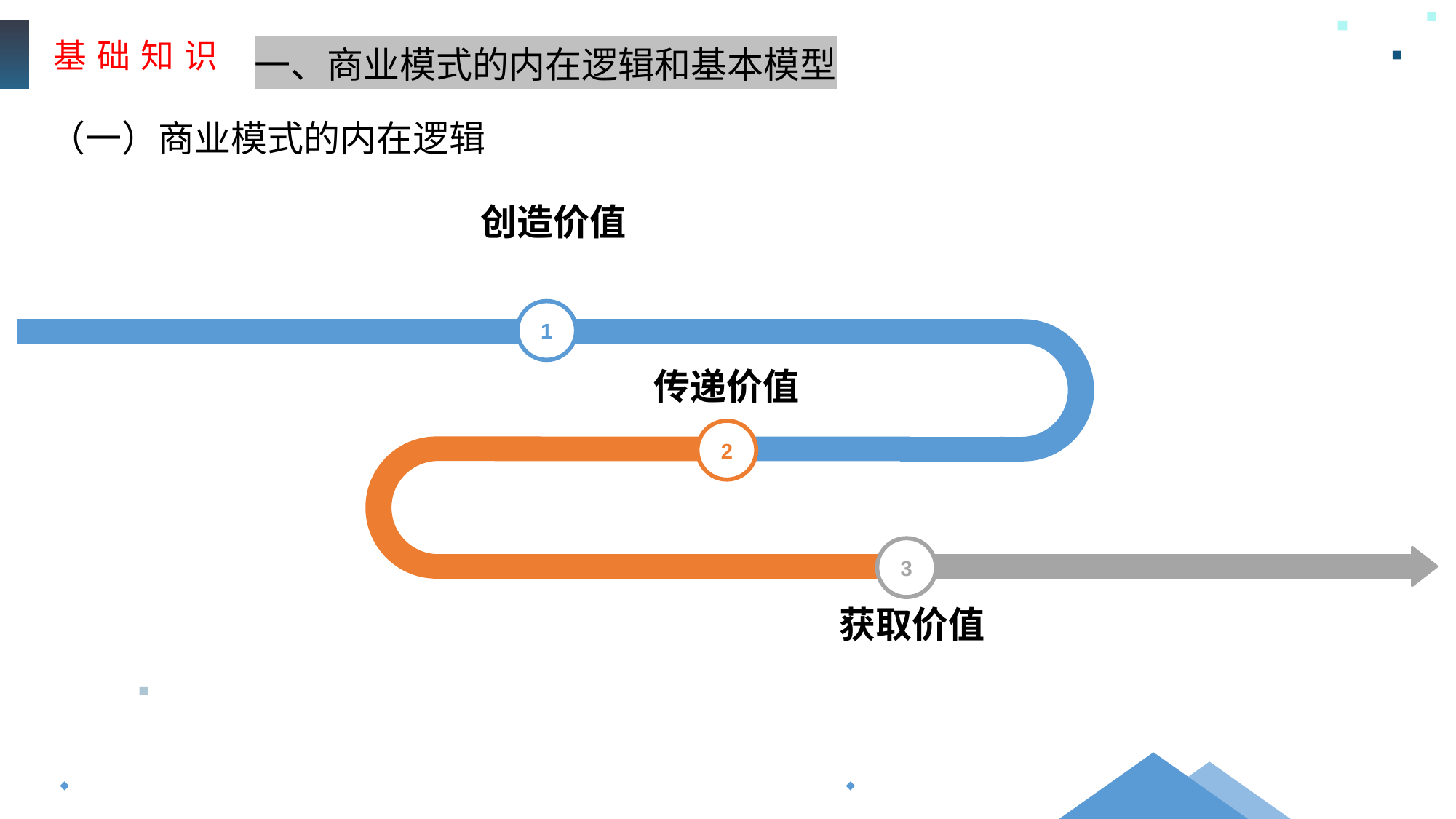

基 础 知 识

一、商业模式的内在逻辑和基本模型
（一）商业模式的内在逻辑
创造价值
1

传递价值
2

3

获取价值